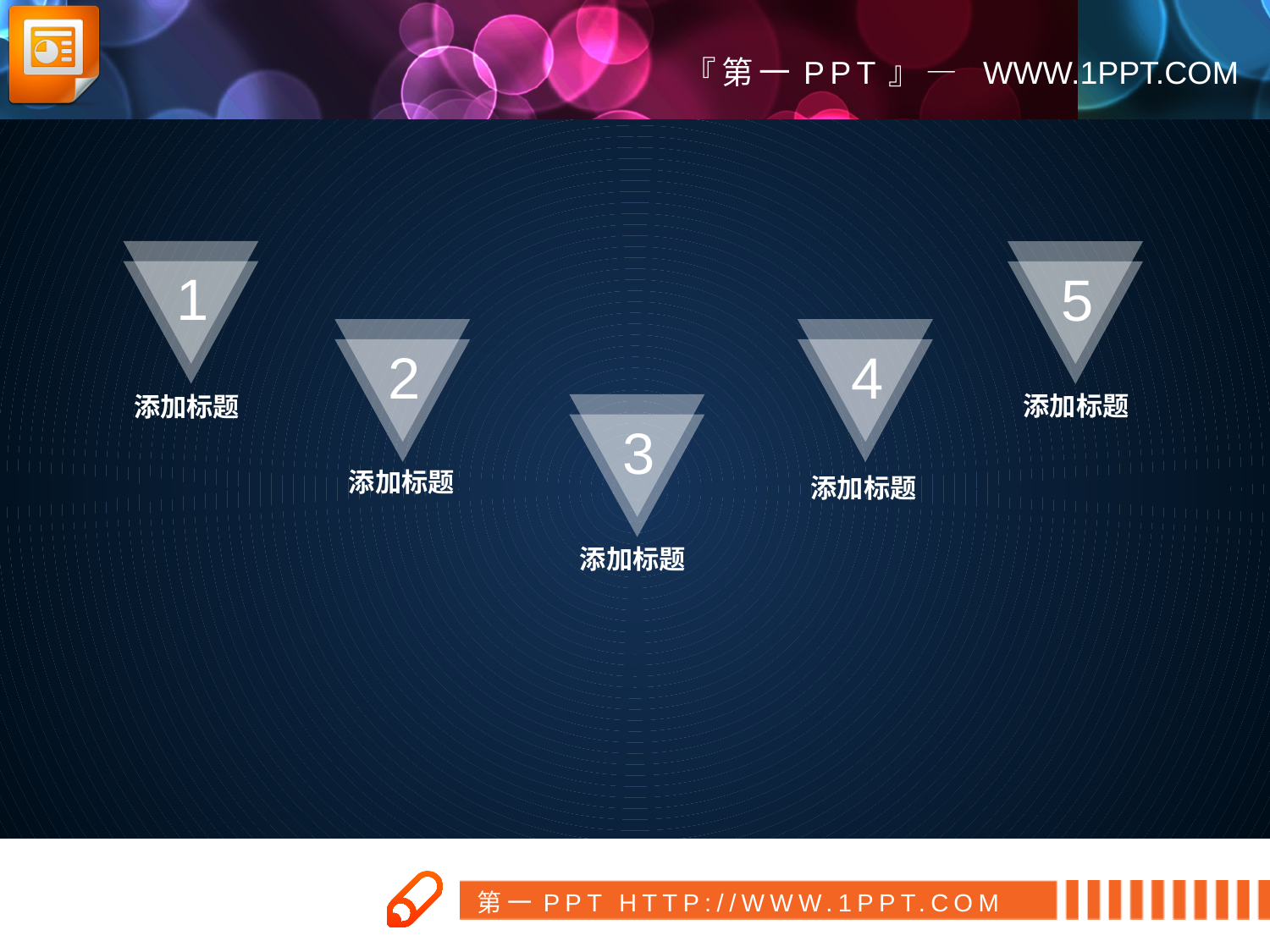

1
5

2
4

添加标题
添加标题

3

添加标题
添加标题
添加标题